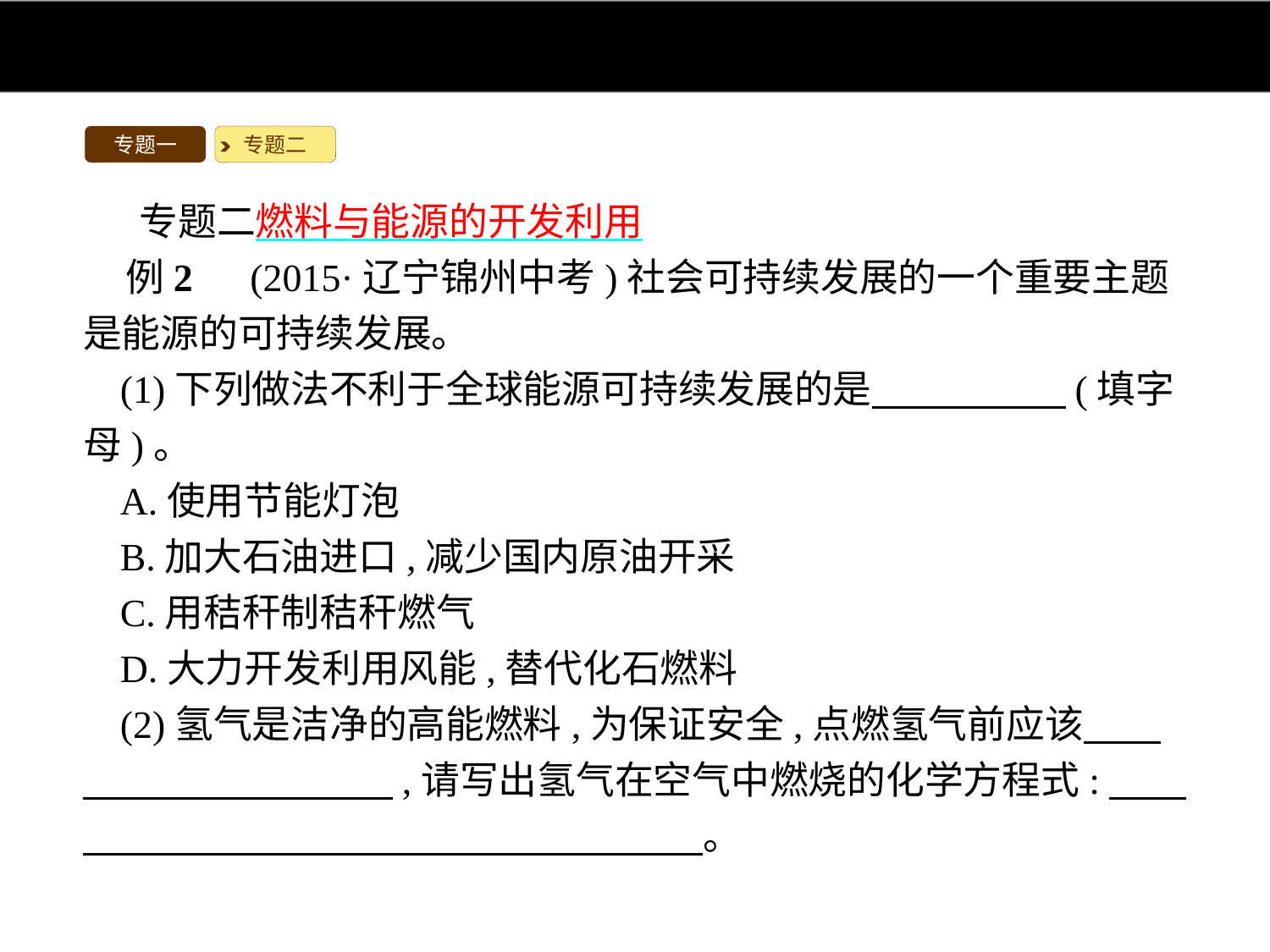

专题一
专题二

专题二燃料与能源的开发利用
例2　(2015·辽宁锦州中考)社会可持续发展的一个重要主题是能源的可持续发展。
(1)下列做法不利于全球能源可持续发展的是　　　　　(填字母)。
A.使用节能灯泡
B.加大石油进口,减少国内原油开采
C.用秸秆制秸秆燃气
D.大力开发利用风能,替代化石燃料
(2)氢气是洁净的高能燃料,为保证安全,点燃氢气前应该　　　　　　　　　　,请写出氢气在空气中燃烧的化学方程式:　　　　　　　　　　　　　　　　　　。